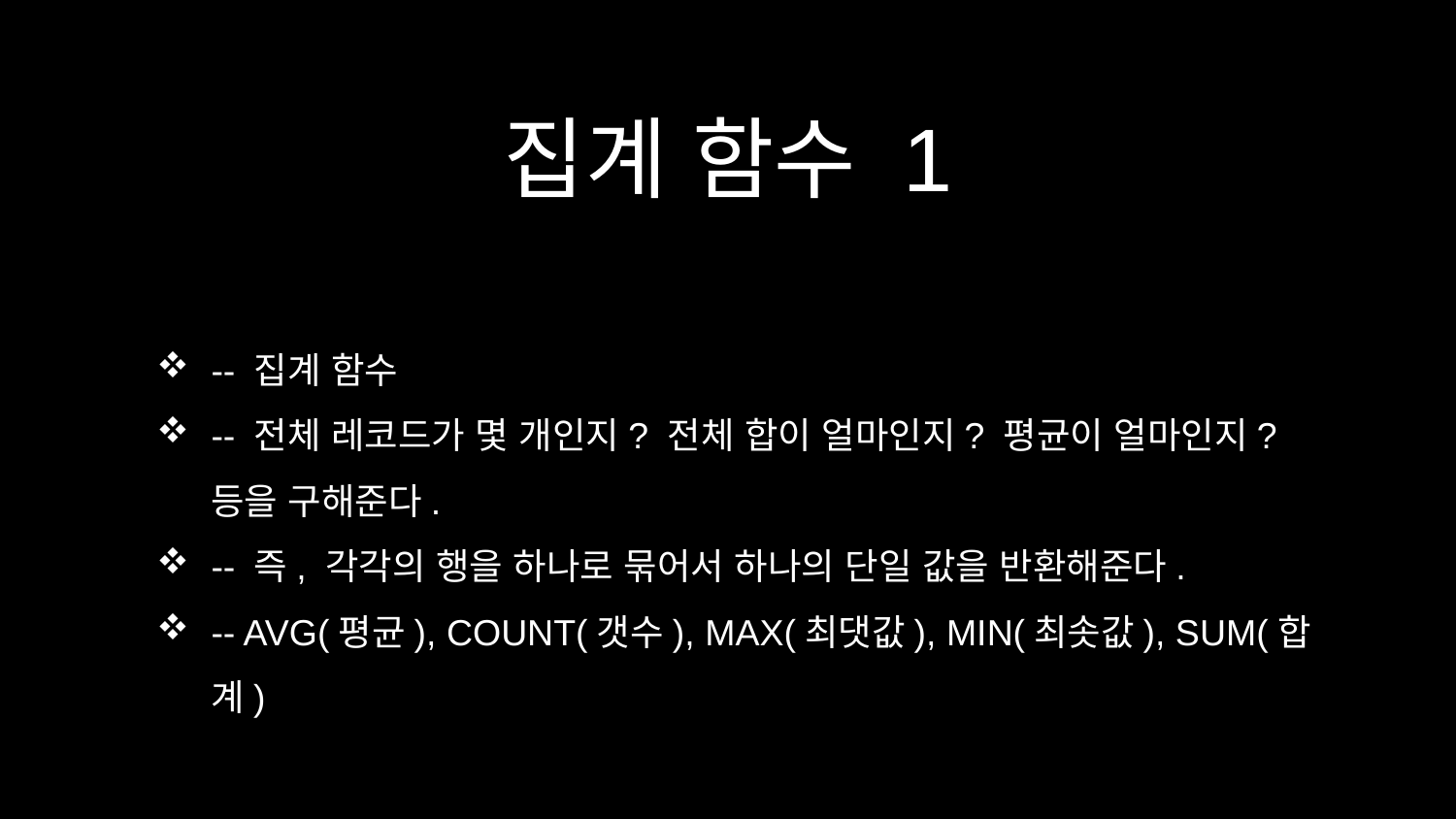

# 집계 함수 1
-- 집계 함수
-- 전체 레코드가 몇 개인지? 전체 합이 얼마인지? 평균이 얼마인지? 등을 구해준다.
-- 즉, 각각의 행을 하나로 묶어서 하나의 단일 값을 반환해준다.
-- AVG(평균), COUNT(갯수), MAX(최댓값), MIN(최솟값), SUM(합계)